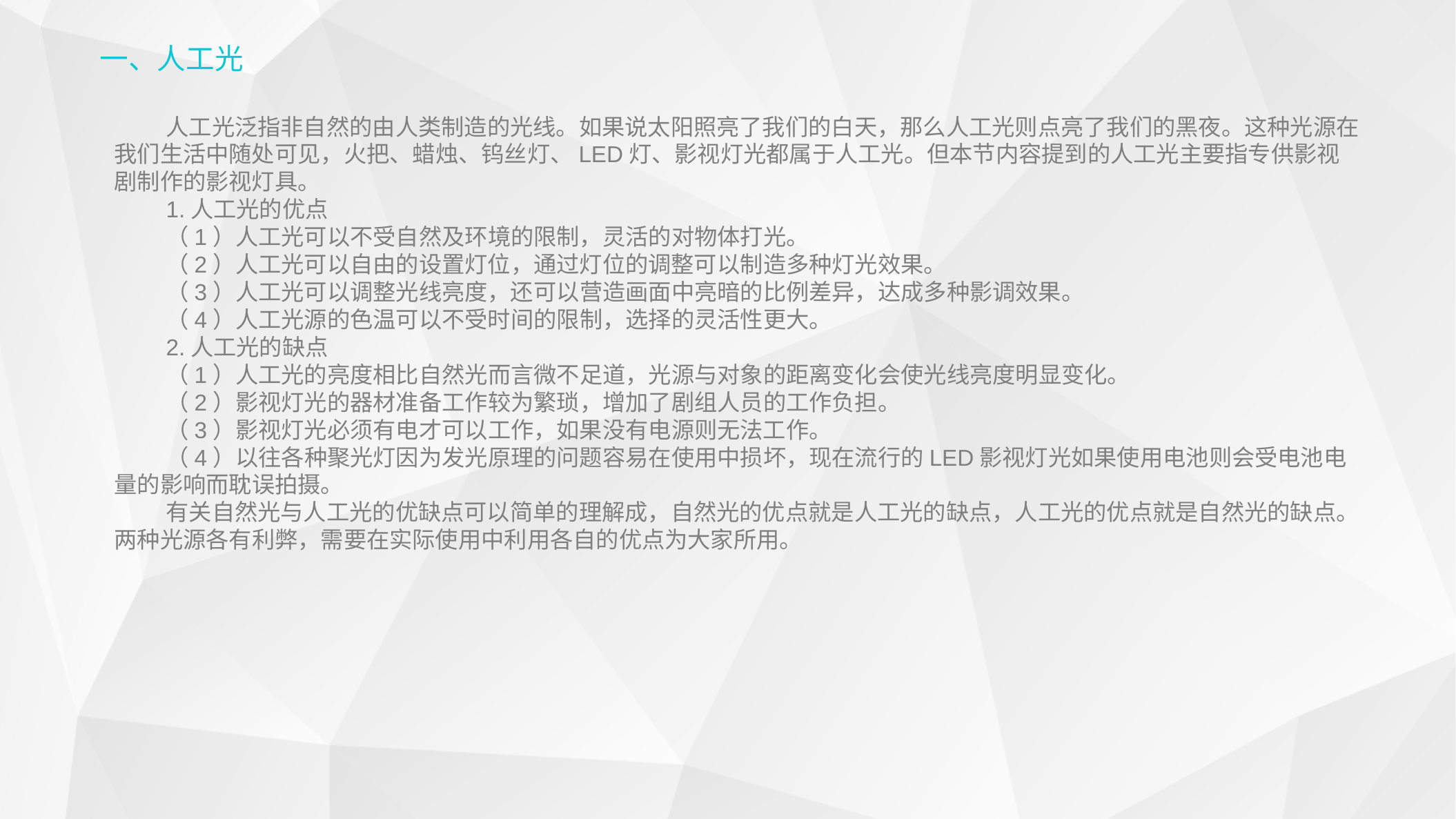

一、人工光
人工光泛指非自然的由人类制造的光线。如果说太阳照亮了我们的白天，那么人工光则点亮了我们的黑夜。这种光源在我们生活中随处可见，火把、蜡烛、钨丝灯、LED灯、影视灯光都属于人工光。但本节内容提到的人工光主要指专供影视剧制作的影视灯具。
1.人工光的优点
（1）人工光可以不受自然及环境的限制，灵活的对物体打光。
（2）人工光可以自由的设置灯位，通过灯位的调整可以制造多种灯光效果。
（3）人工光可以调整光线亮度，还可以营造画面中亮暗的比例差异，达成多种影调效果。
（4）人工光源的色温可以不受时间的限制，选择的灵活性更大。
2.人工光的缺点
（1）人工光的亮度相比自然光而言微不足道，光源与对象的距离变化会使光线亮度明显变化。
（2）影视灯光的器材准备工作较为繁琐，增加了剧组人员的工作负担。
（3）影视灯光必须有电才可以工作，如果没有电源则无法工作。
（4）以往各种聚光灯因为发光原理的问题容易在使用中损坏，现在流行的LED影视灯光如果使用电池则会受电池电量的影响而耽误拍摄。
有关自然光与人工光的优缺点可以简单的理解成，自然光的优点就是人工光的缺点，人工光的优点就是自然光的缺点。两种光源各有利弊，需要在实际使用中利用各自的优点为大家所用。